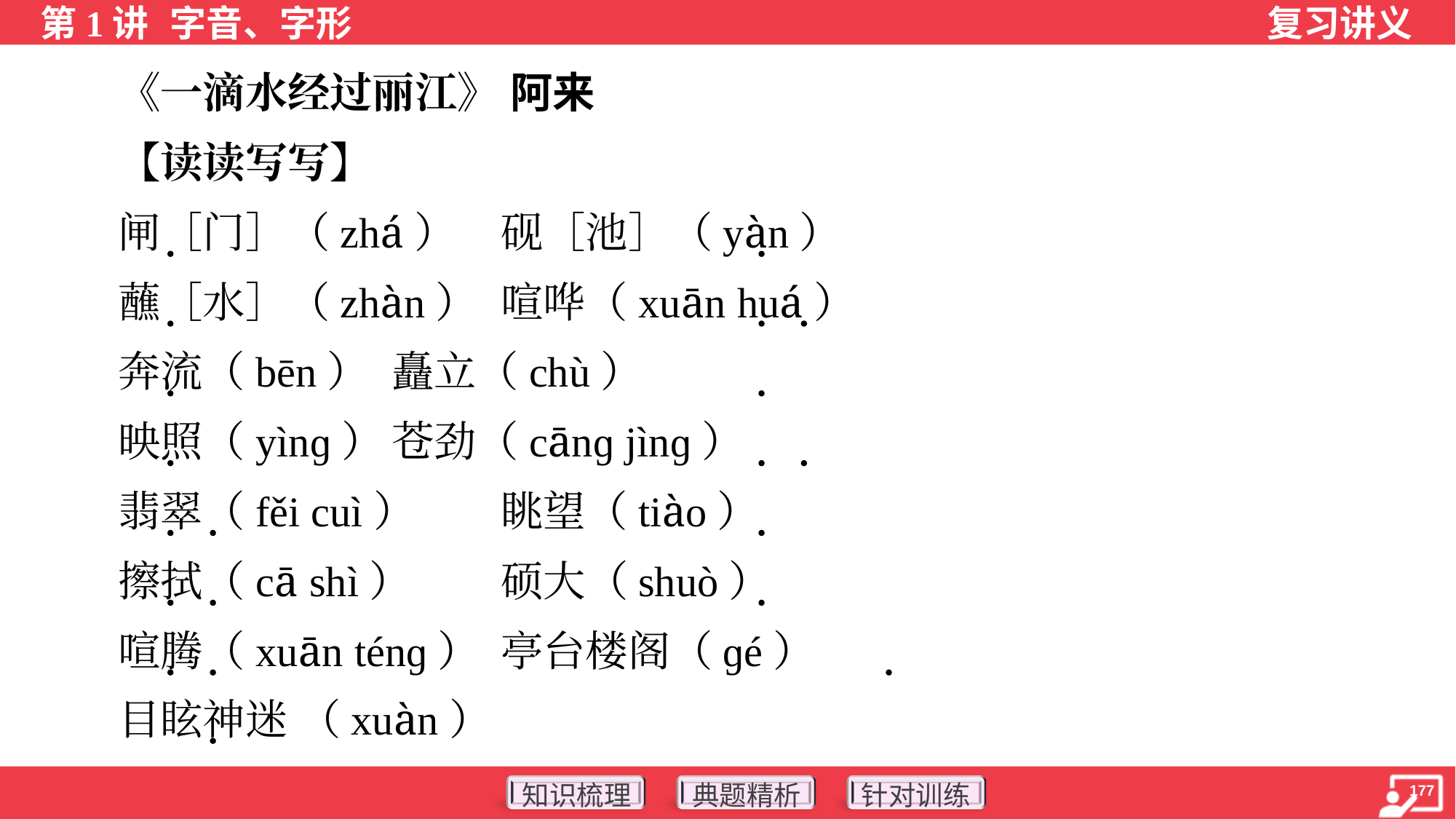

《一滴水经过丽江》 阿来
    【读读写写】
    闸［门］（zhá）	砚［池］（yàn）
    蘸［水］（zhàn）	喧哗（xuān huá）
    奔流（bēn）	矗立（chù）
    映照（yìnɡ）	苍劲（cānɡ jìnɡ）
    翡翠（fěi cuì）	眺望（tiào）
    擦拭（cā shì）	硕大（shuò）
    喧腾（xuān ténɡ）	亭台楼阁（ɡé）
    目眩神迷 （xuàn）